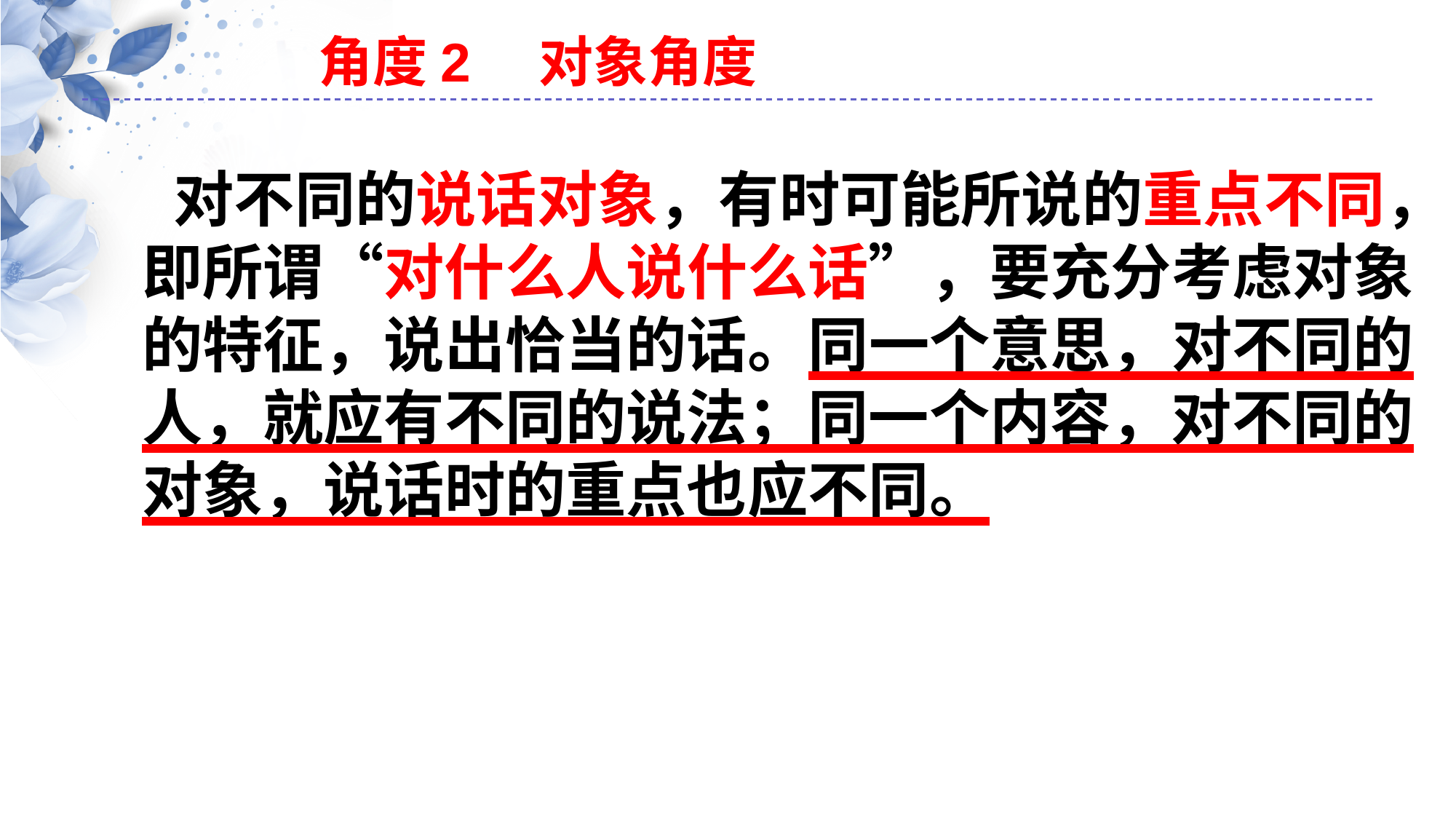

角度2　对象角度
对不同的说话对象，有时可能所说的重点不同，即所谓“对什么人说什么话”，要充分考虑对象的特征，说出恰当的话。同一个意思，对不同的人，就应有不同的说法；同一个内容，对不同的对象，说话时的重点也应不同。